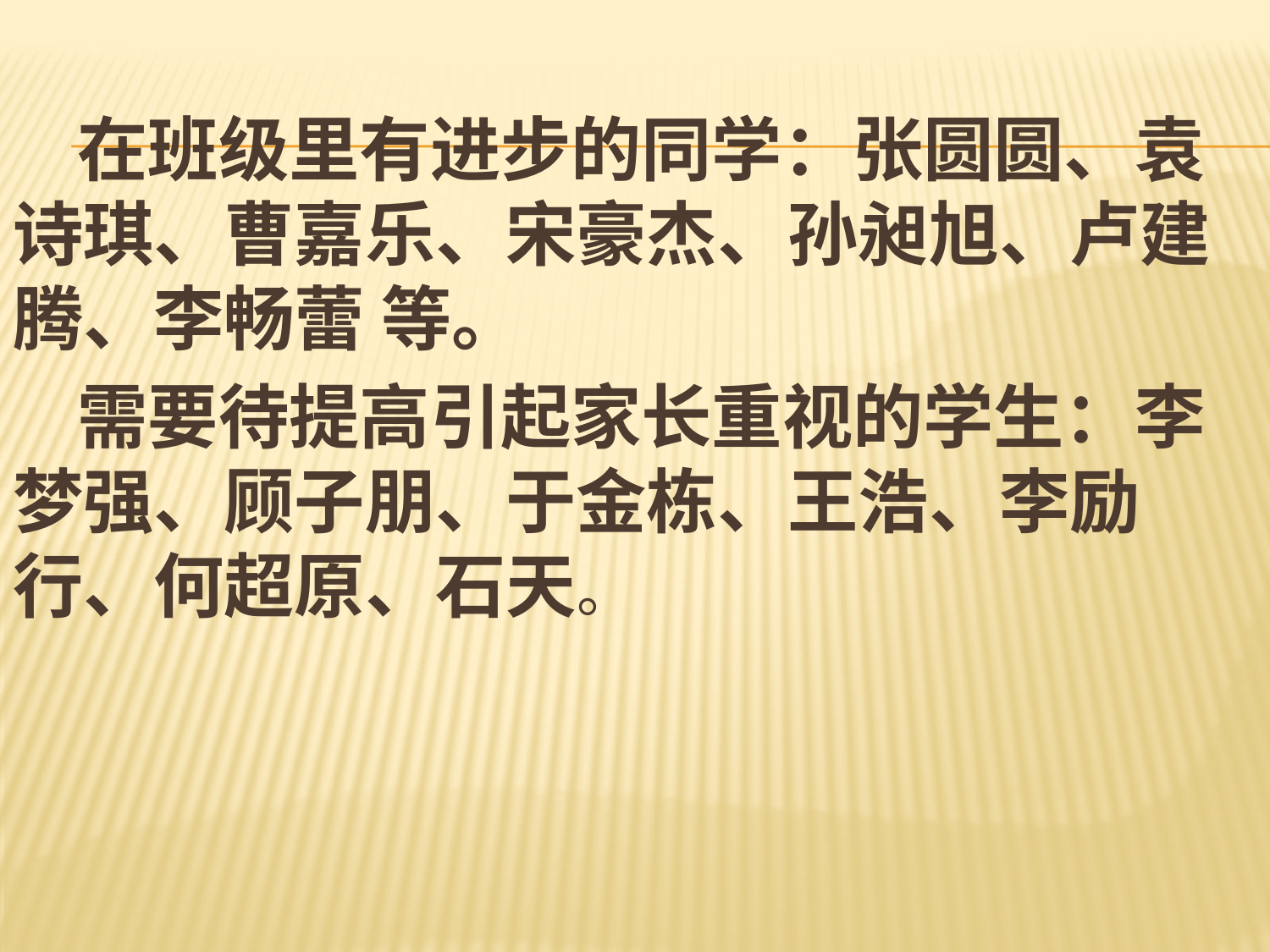

在班级里有进步的同学：张圆圆、袁诗琪、曹嘉乐、宋豪杰、孙昶旭、卢建腾、李畅蕾 等。
   需要待提高引起家长重视的学生：李梦强、顾子朋、于金栋、王浩、李励行、何超原、石天。